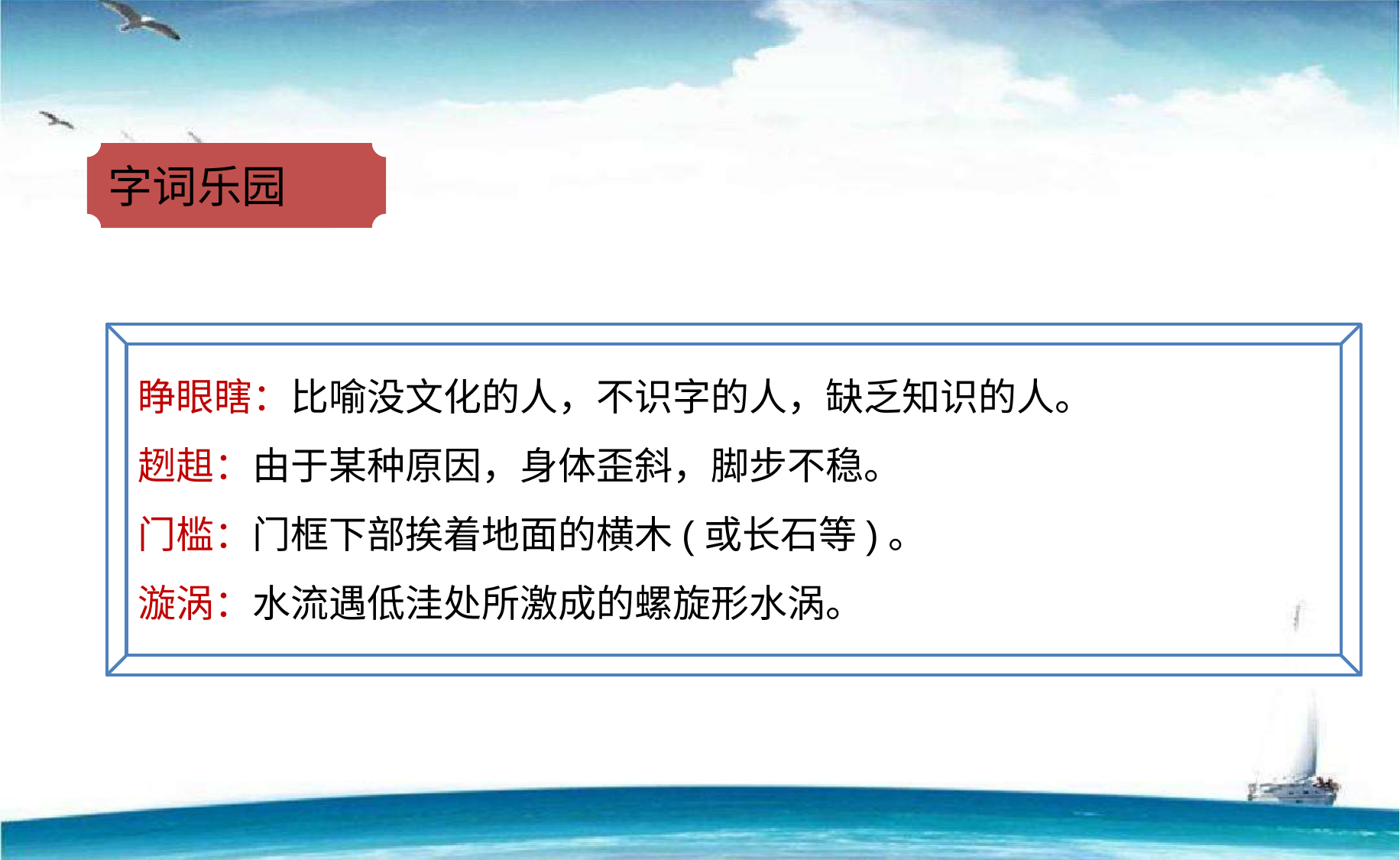

字词乐园

睁眼瞎：比喻没文化的人，不识字的人，缺乏知识的人。
趔趄：由于某种原因，身体歪斜，脚步不稳。
门槛：门框下部挨着地面的横木(或长石等)。
漩涡：水流遇低洼处所激成的螺旋形水涡。